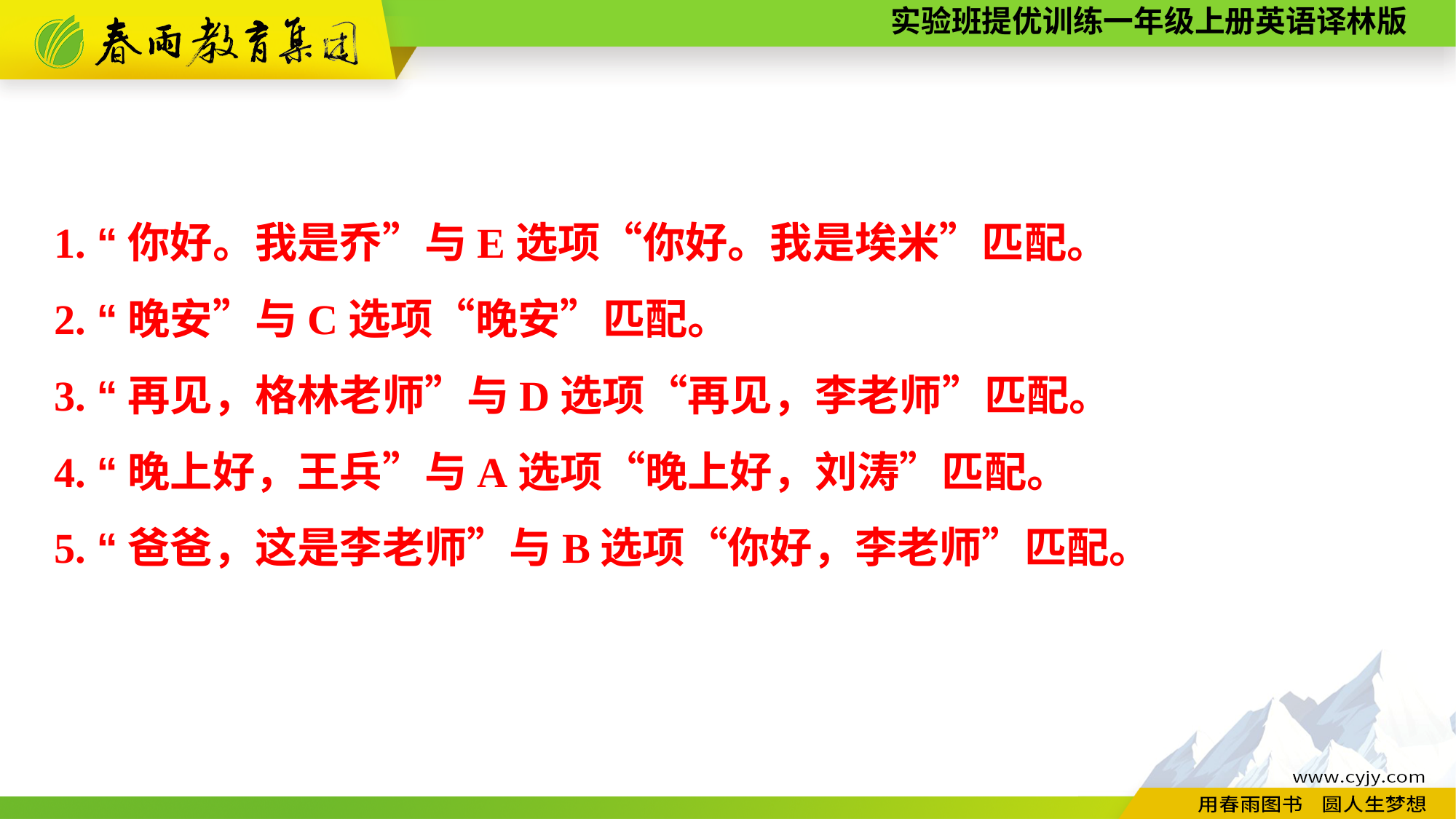

1. “你好。我是乔”与E选项“你好。我是埃米”匹配。
2. “晚安”与C选项“晚安”匹配。
3. “再见，格林老师”与D选项“再见，李老师”匹配。
4. “晚上好，王兵”与A选项“晚上好，刘涛”匹配。
5. “爸爸，这是李老师”与B选项“你好，李老师”匹配。